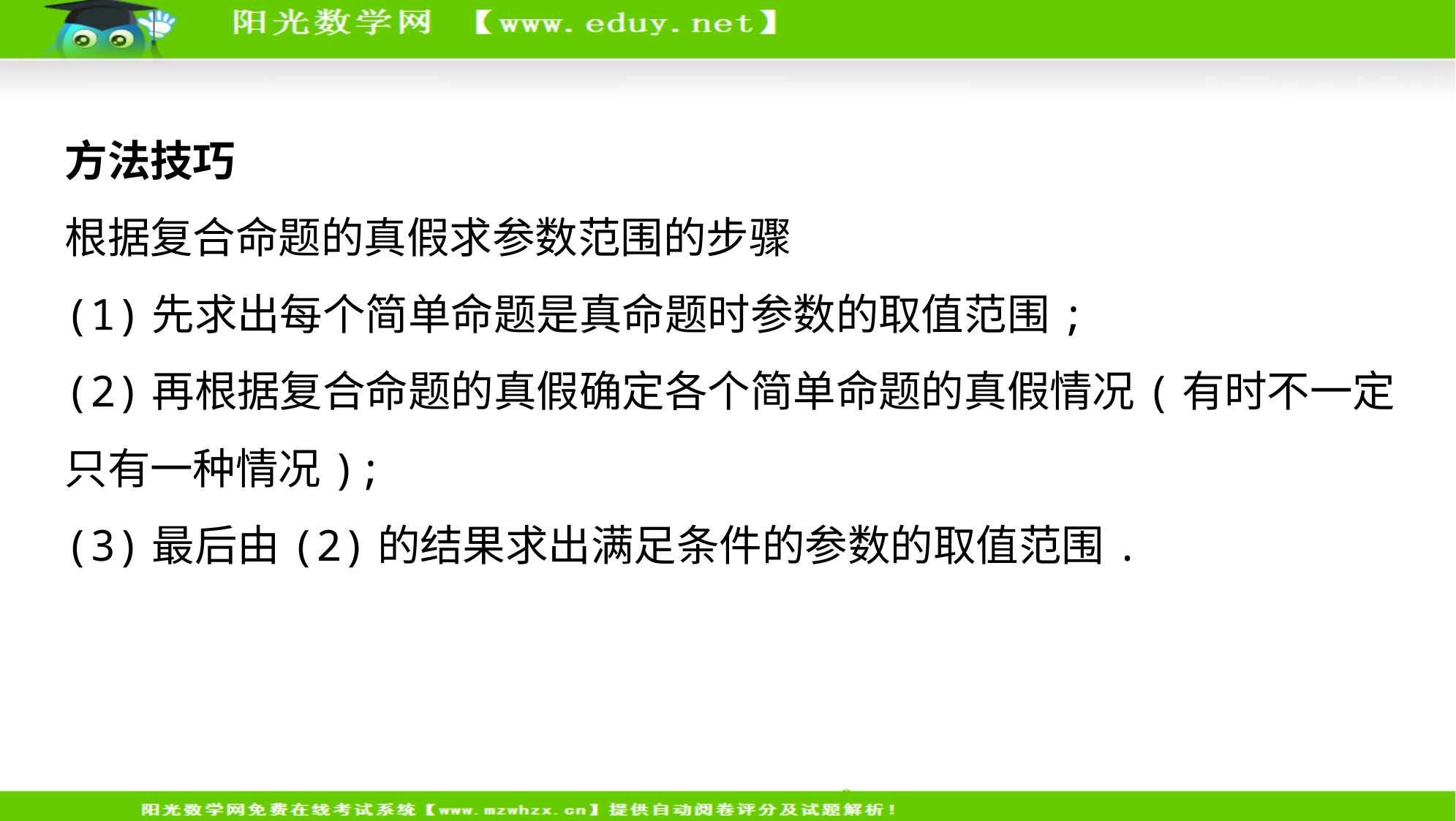

方法技巧
根据复合命题的真假求参数范围的步骤
(1)先求出每个简单命题是真命题时参数的取值范围;
(2)再根据复合命题的真假确定各个简单命题的真假情况(有时不一定
只有一种情况);
(3)最后由(2)的结果求出满足条件的参数的取值范围.